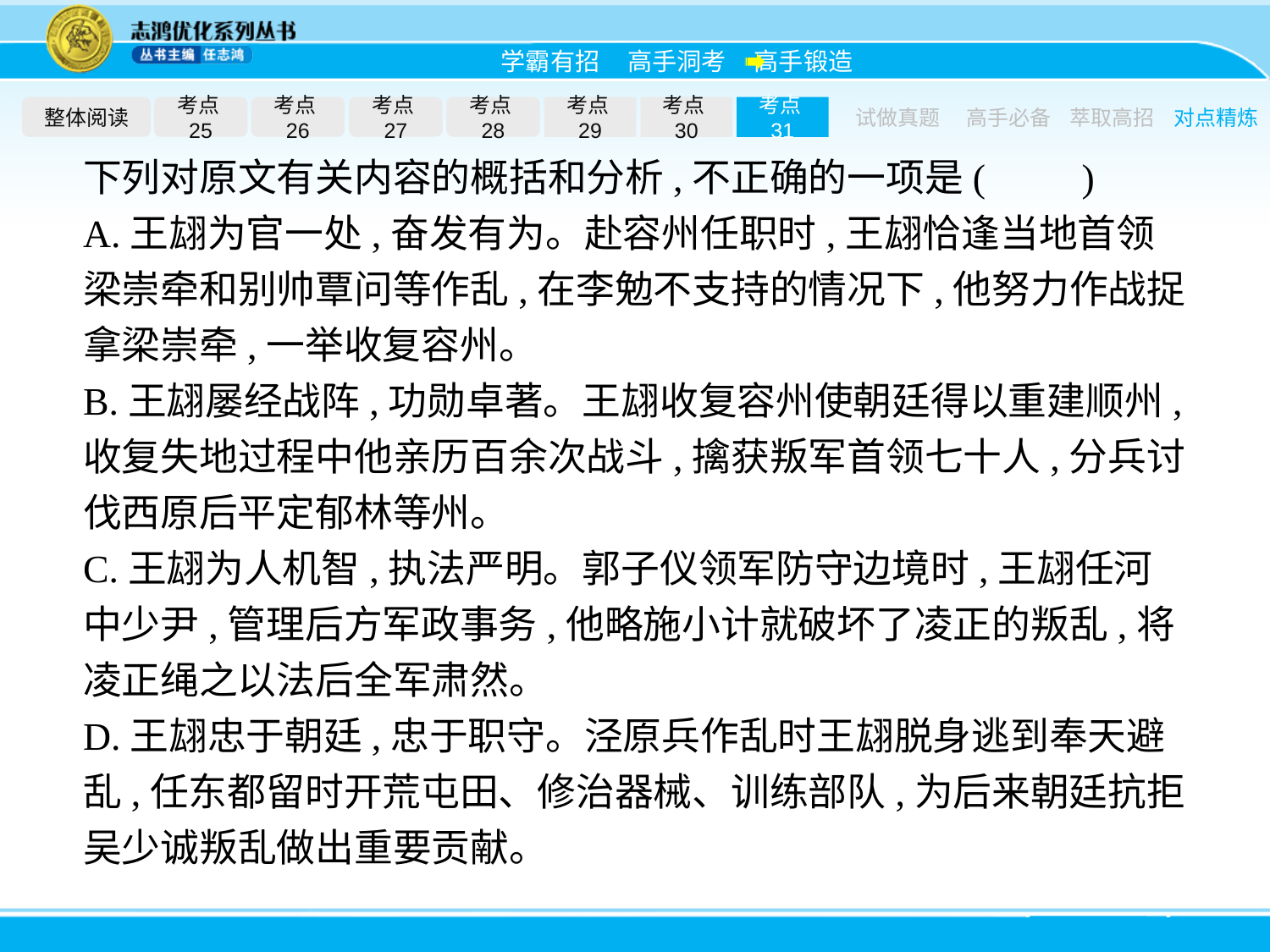

整体阅读
考点25
考点26
考点27
考点28
考点29
考点30
考点31
试做真题
高手必备
萃取高招
对点精炼
下列对原文有关内容的概括和分析,不正确的一项是(　　)
A.王翃为官一处,奋发有为。赴容州任职时,王翃恰逢当地首领梁崇牵和别帅覃问等作乱,在李勉不支持的情况下,他努力作战捉拿梁崇牵,一举收复容州。
B.王翃屡经战阵,功勋卓著。王翃收复容州使朝廷得以重建顺州,收复失地过程中他亲历百余次战斗,擒获叛军首领七十人,分兵讨伐西原后平定郁林等州。
C.王翃为人机智,执法严明。郭子仪领军防守边境时,王翃任河中少尹,管理后方军政事务,他略施小计就破坏了凌正的叛乱,将凌正绳之以法后全军肃然。
D.王翃忠于朝廷,忠于职守。泾原兵作乱时王翃脱身逃到奉天避乱,任东都留时开荒屯田、修治器械、训练部队,为后来朝廷抗拒吴少诚叛乱做出重要贡献。